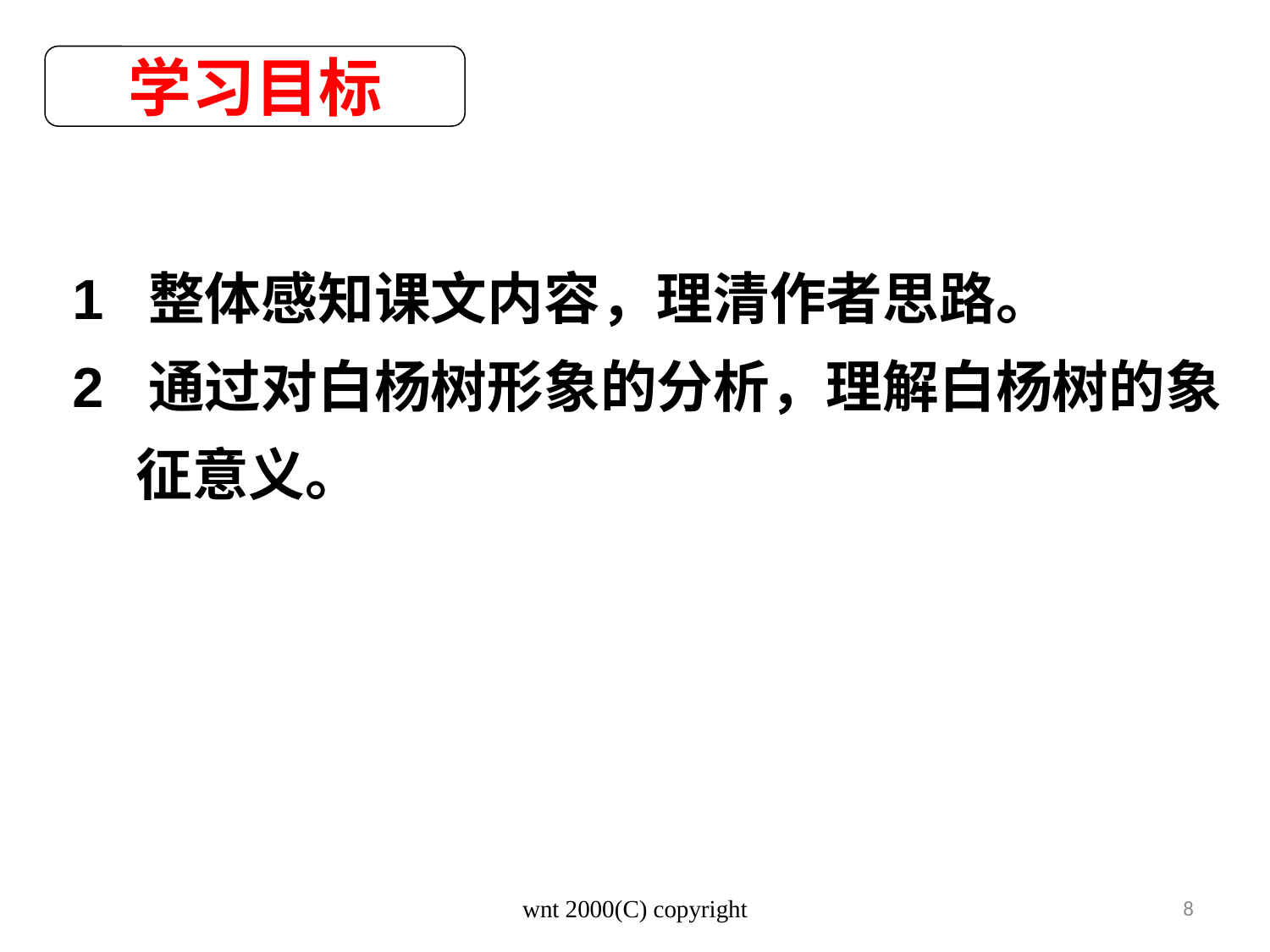

学习目标
1  整体感知课文内容，理清作者思路。
2  通过对白杨树形象的分析，理解白杨树的象征意义。

wnt 2000(C) copyright
8